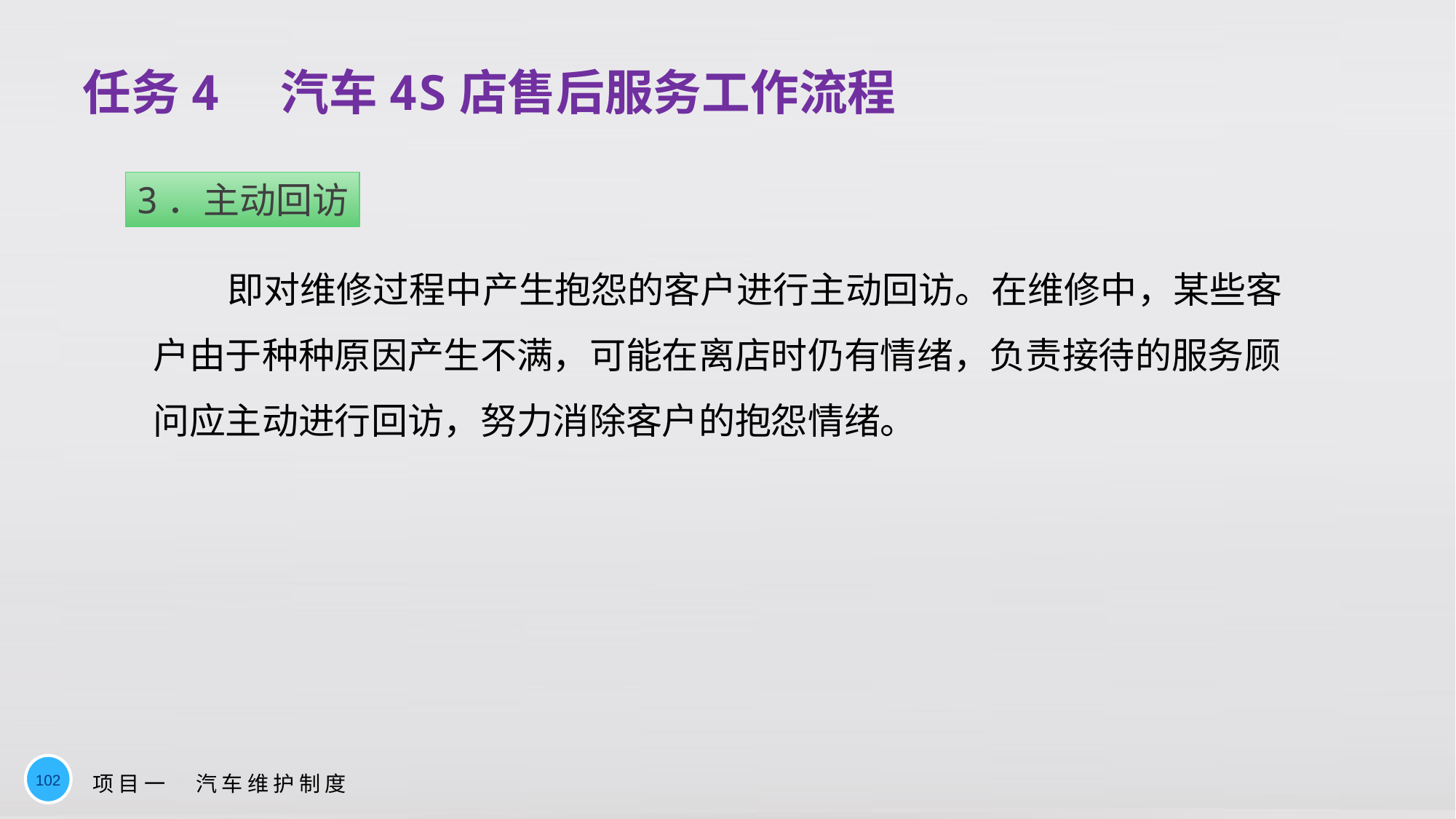

# 任务4　汽车4S店售后服务工作流程
3．主动回访
即对维修过程中产生抱怨的客户进行主动回访。在维修中，某些客户由于种种原因产生不满，可能在离店时仍有情绪，负责接待的服务顾问应主动进行回访，努力消除客户的抱怨情绪。
102